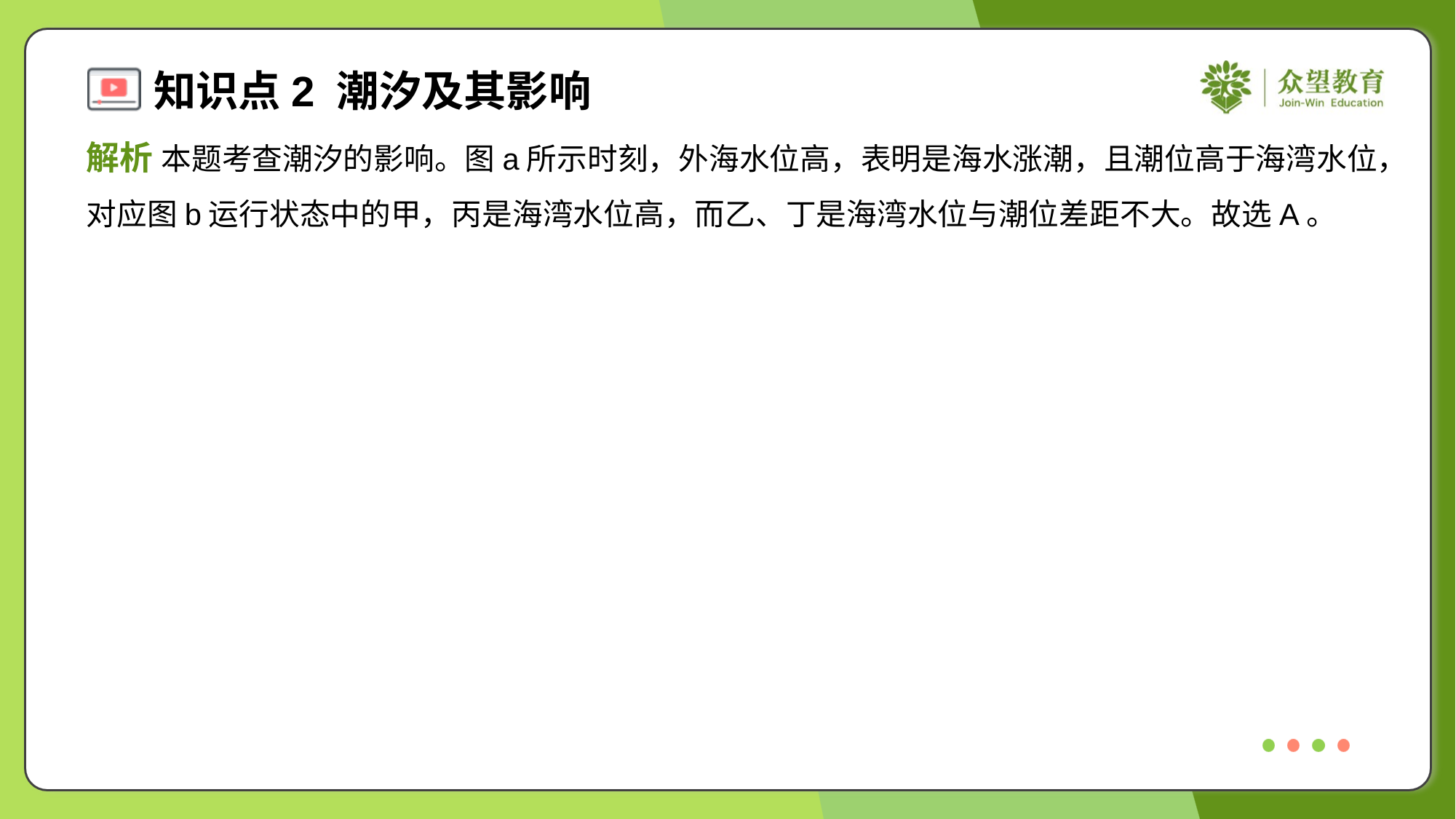

解析 本题考查潮汐的影响。图a所示时刻，外海水位高，表明是海水涨潮，且潮位高于海湾水位，
对应图b运行状态中的甲，丙是海湾水位高，而乙、丁是海湾水位与潮位差距不大。故选A。